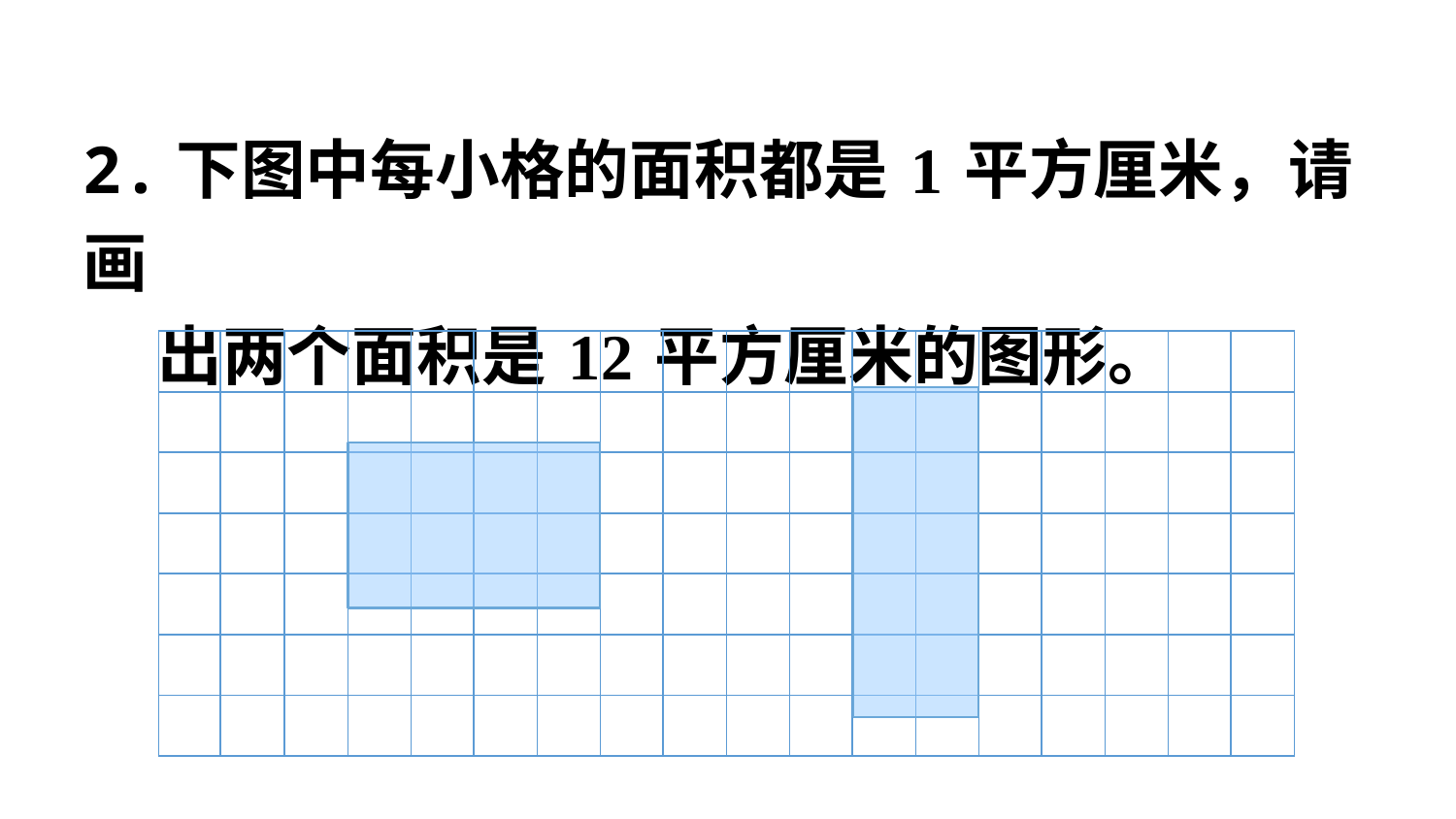

2.下图中每小格的面积都是1平方厘米，请画
    出两个面积是12平方厘米的图形。
|  |  |  |  |  |  |  |  |  |  |  |  |  |  |  |  |  |  |
| --- | --- | --- | --- | --- | --- | --- | --- | --- | --- | --- | --- | --- | --- | --- | --- | --- | --- |
|  |  |  |  |  |  |  |  |  |  |  |  |  |  |  |  |  |  |
|  |  |  |  |  |  |  |  |  |  |  |  |  |  |  |  |  |  |
|  |  |  |  |  |  |  |  |  |  |  |  |  |  |  |  |  |  |
|  |  |  |  |  |  |  |  |  |  |  |  |  |  |  |  |  |  |
|  |  |  |  |  |  |  |  |  |  |  |  |  |  |  |  |  |  |
|  |  |  |  |  |  |  |  |  |  |  |  |  |  |  |  |  |  |